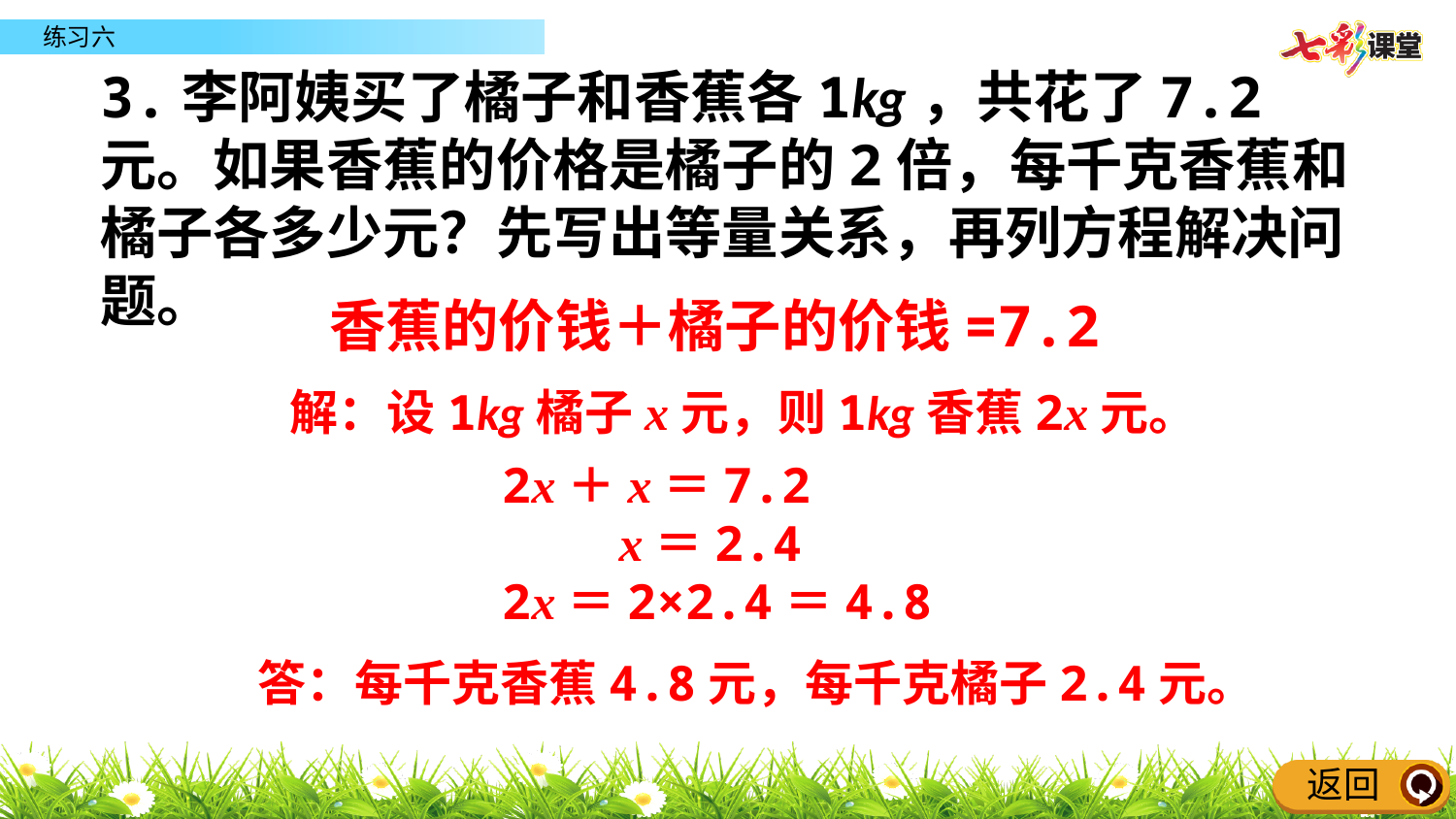

3.李阿姨买了橘子和香蕉各1kg，共花了7.2元。如果香蕉的价格是橘子的2倍，每千克香蕉和橘子各多少元？先写出等量关系，再列方程解决问题。
香蕉的价钱＋橘子的价钱=7.2
解：设1kg橘子x元，则1kg香蕉2x元。
2x＋x＝7.2
    x＝2.4
2x＝2×2.4＝4.8
答：每千克香蕉4.8元，每千克橘子2.4元。